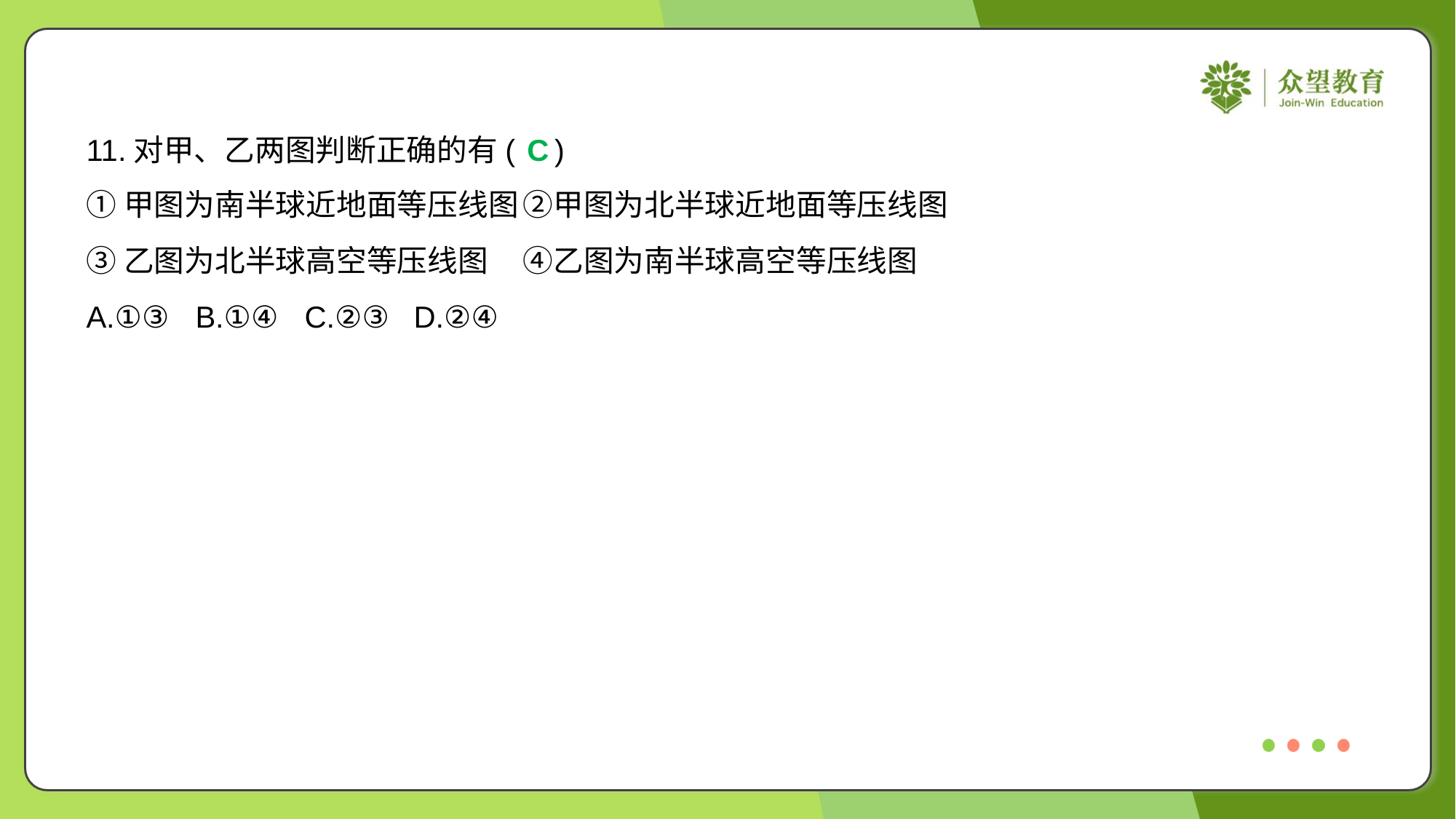

11.对甲、乙两图判断正确的有(     )
C
①甲图为南半球近地面等压线图	②甲图为北半球近地面等压线图
③乙图为北半球高空等压线图	④乙图为南半球高空等压线图
A.①③	B.①④	C.②③	D.②④